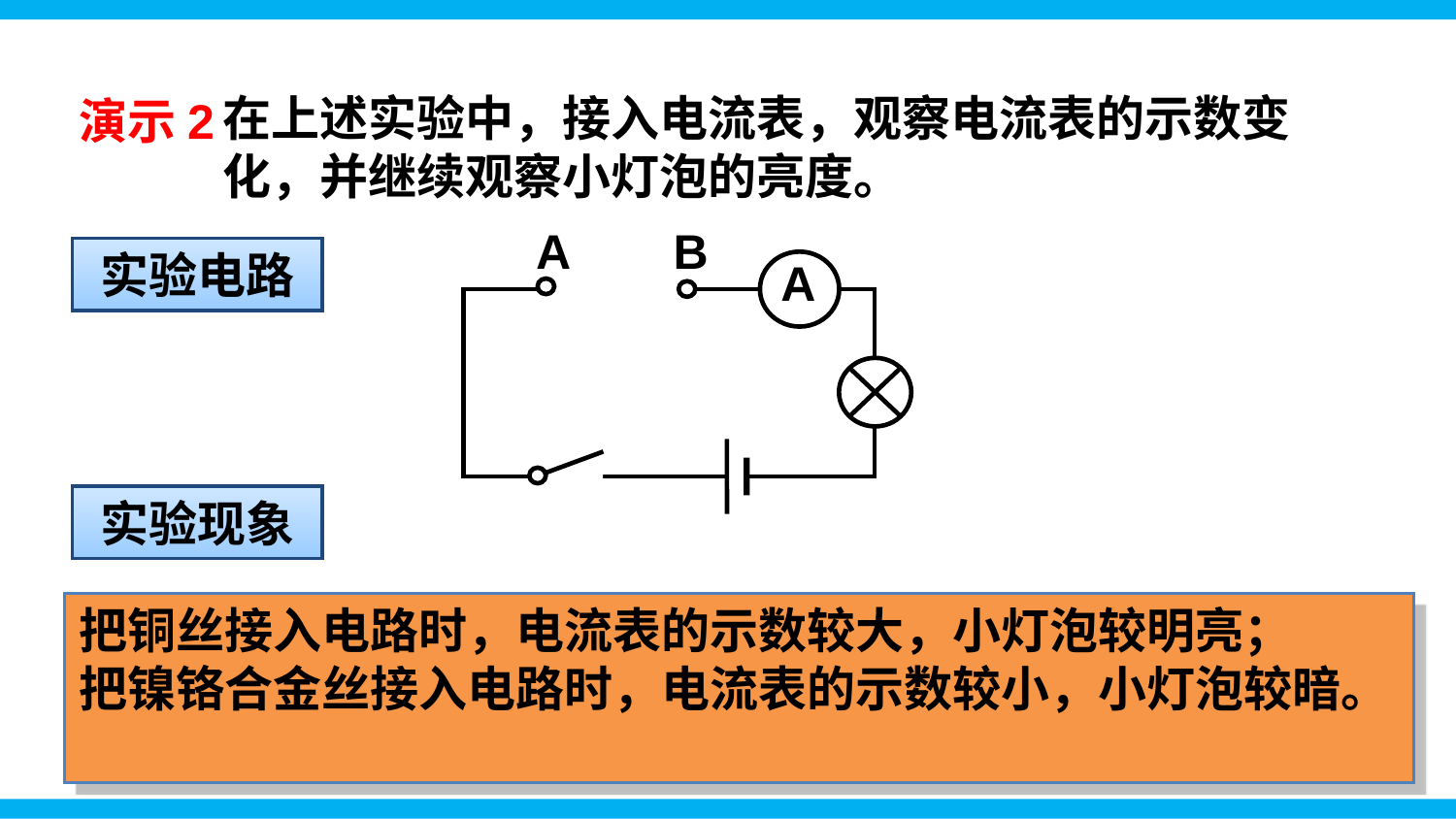

在上述实验中，接入电流表，观察电流表的示数变化，并继续观察小灯泡的亮度。
演示2
A
B
A

实验电路
实验现象
把铜丝接入电路时，电流表的示数较大，小灯泡较明亮；
把镍铬合金丝接入电路时，电流表的示数较小，小灯泡较暗。